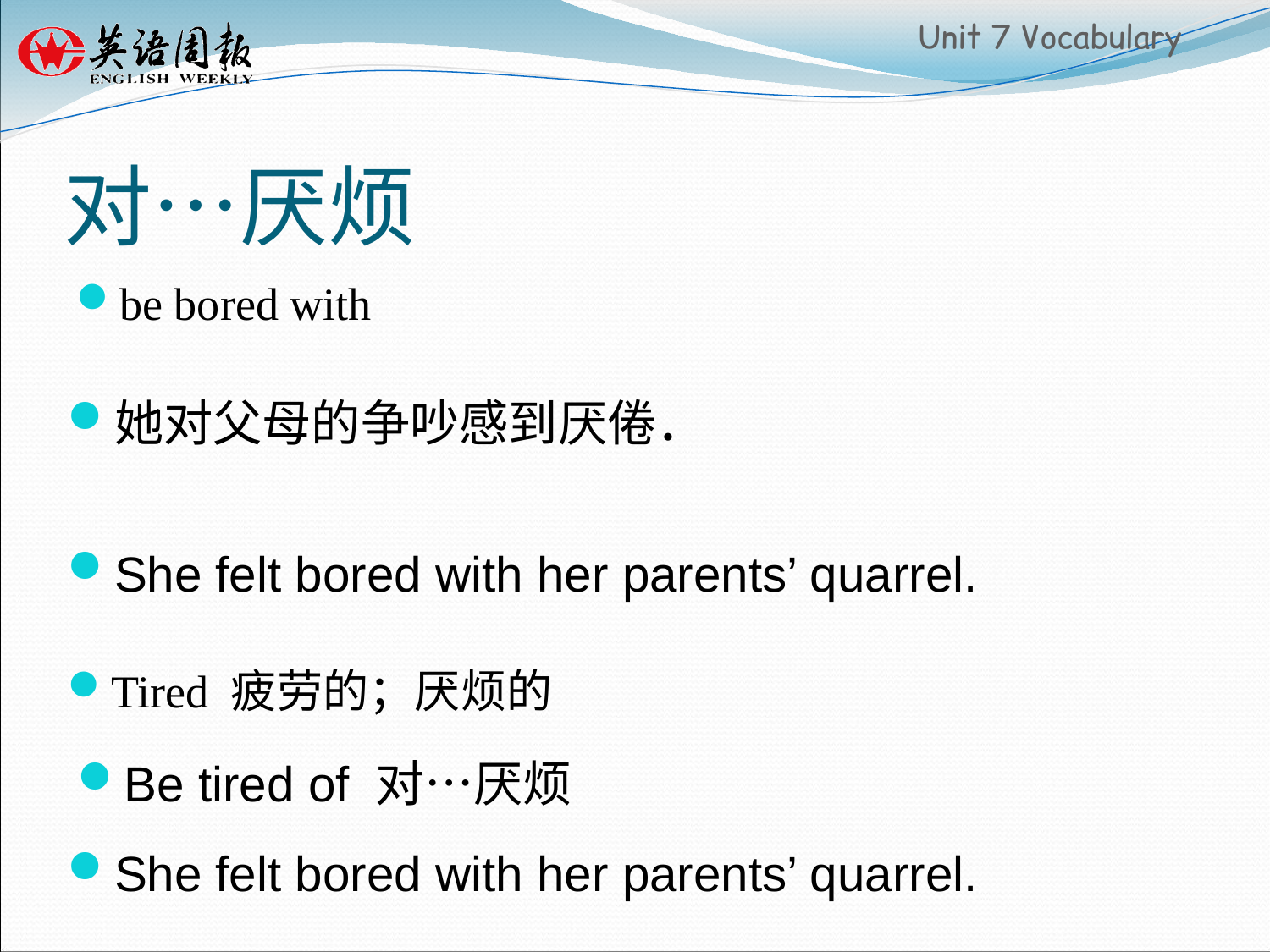

# 对…厌烦
be bored with
她对父母的争吵感到厌倦．
She felt bored with her parents’ quarrel.
Tired 疲劳的；厌烦的
Be tired of 对…厌烦
She felt bored with her parents’ quarrel.